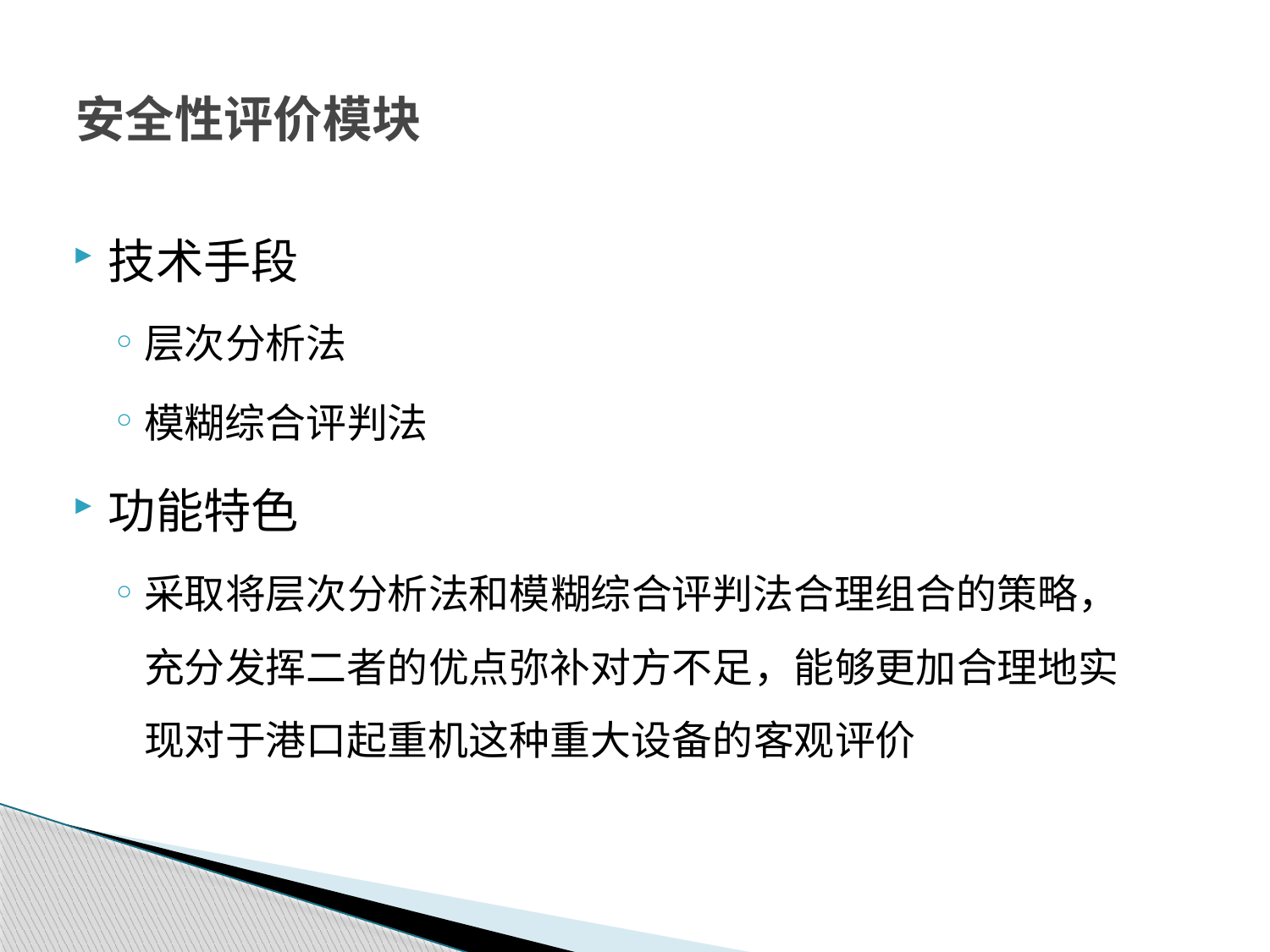

# 安全性评价模块
技术手段
层次分析法
模糊综合评判法
功能特色
采取将层次分析法和模糊综合评判法合理组合的策略，充分发挥二者的优点弥补对方不足，能够更加合理地实现对于港口起重机这种重大设备的客观评价